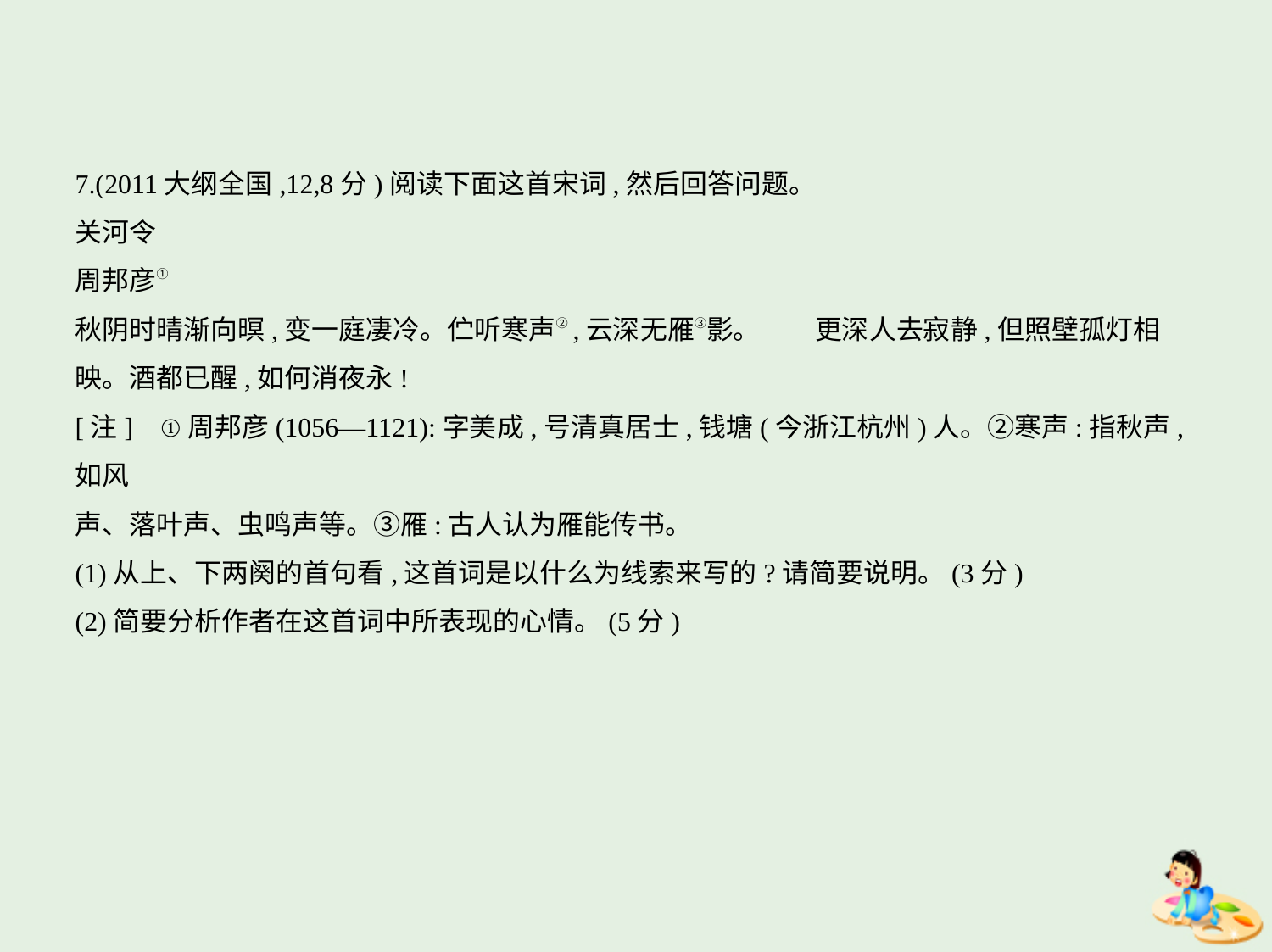

7.(2011大纲全国,12,8分)阅读下面这首宋词,然后回答问题。
关河令
周邦彦①
秋阴时晴渐向暝,变一庭凄冷。伫听寒声②,云深无雁③影。　　更深人去寂静,但照壁孤灯相
映。酒都已醒,如何消夜永!
[注]    ①周邦彦(1056—1121):字美成,号清真居士,钱塘(今浙江杭州)人。②寒声:指秋声,如风
声、落叶声、虫鸣声等。③雁:古人认为雁能传书。
(1)从上、下两阕的首句看,这首词是以什么为线索来写的?请简要说明。(3分)
(2)简要分析作者在这首词中所表现的心情。(5分)